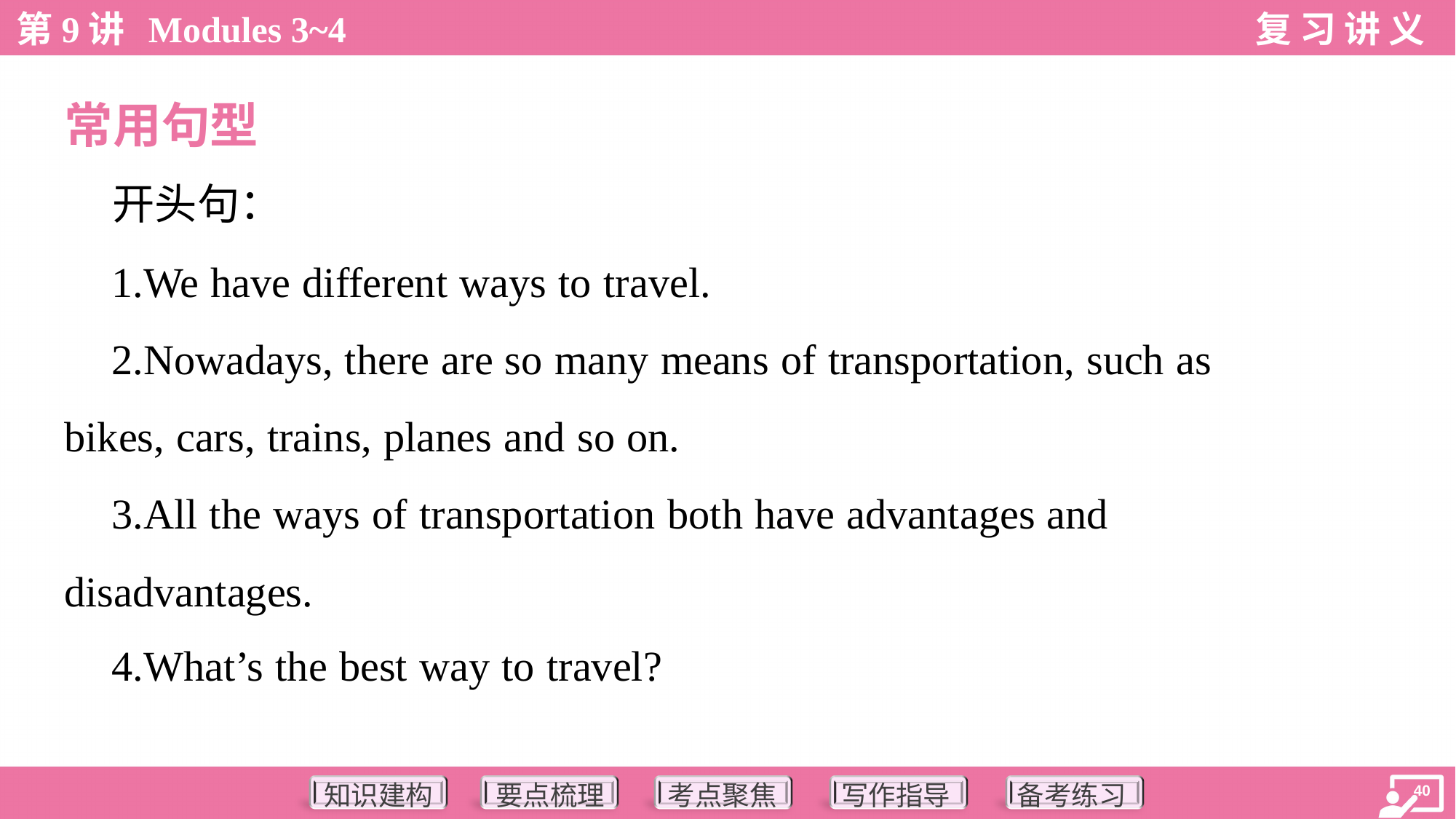

常用句型
    开头句：
    1.We have different ways to travel.
    2.Nowadays, there are so many means of transportation, such as
bikes, cars, trains, planes and so on.
    3.All the ways of transportation both have advantages and
disadvantages.
    4.What’s the best way to travel?